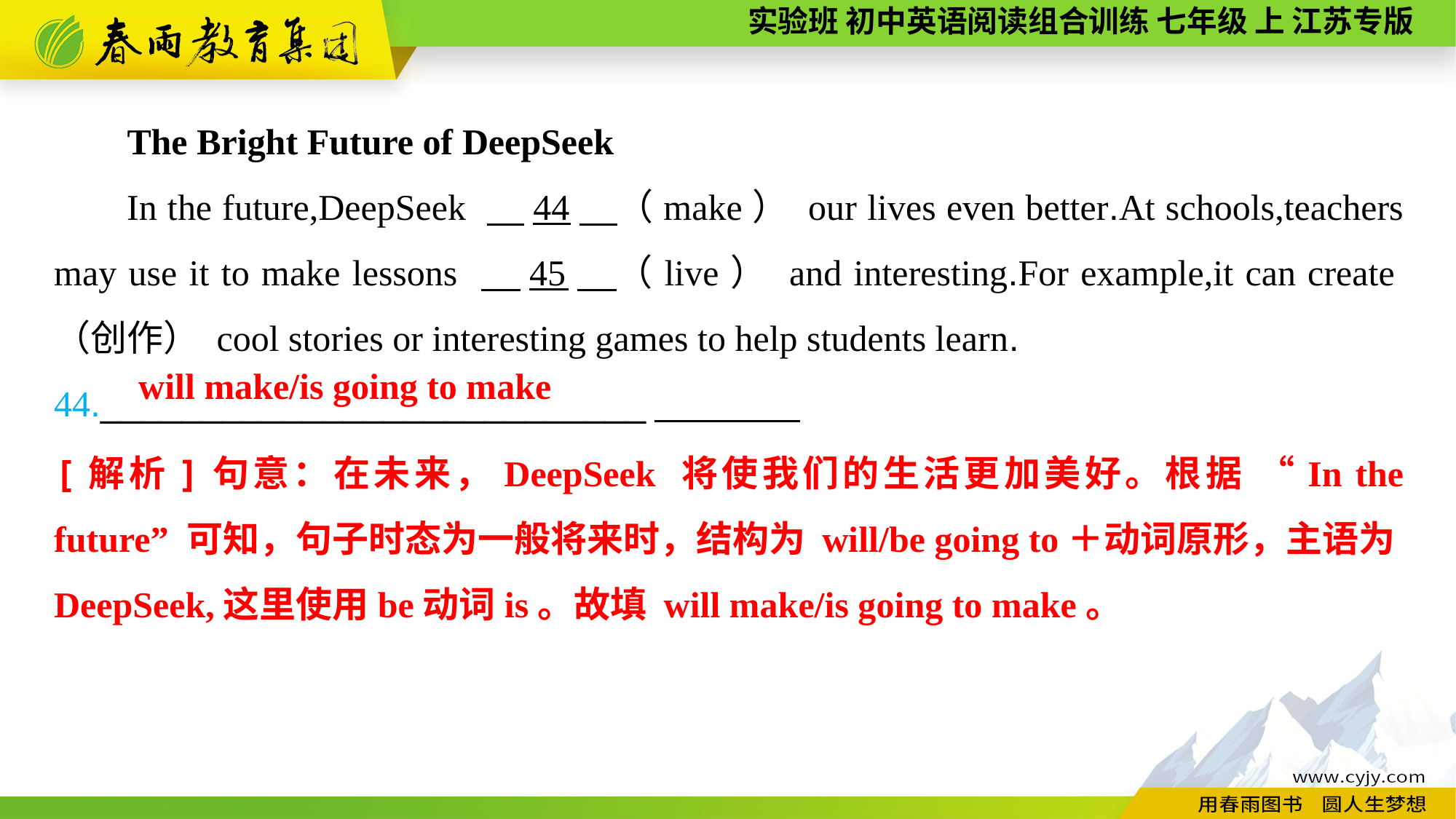

The Bright Future of DeepSeek
In the future,DeepSeek 　44　（make） our lives even better.At schools,teachers may use it to make lessons 　45　（live） and interesting.For example,it can create（创作） cool stories or interesting games to help students learn.
44.___________________________
will make/is going to make
[解析]句意：在未来，DeepSeek 将使我们的生活更加美好。根据 “In the future” 可知，句子时态为一般将来时，结构为 will/be going to＋动词原形，主语为DeepSeek,这里使用be动词is。故填 will make/is going to make。